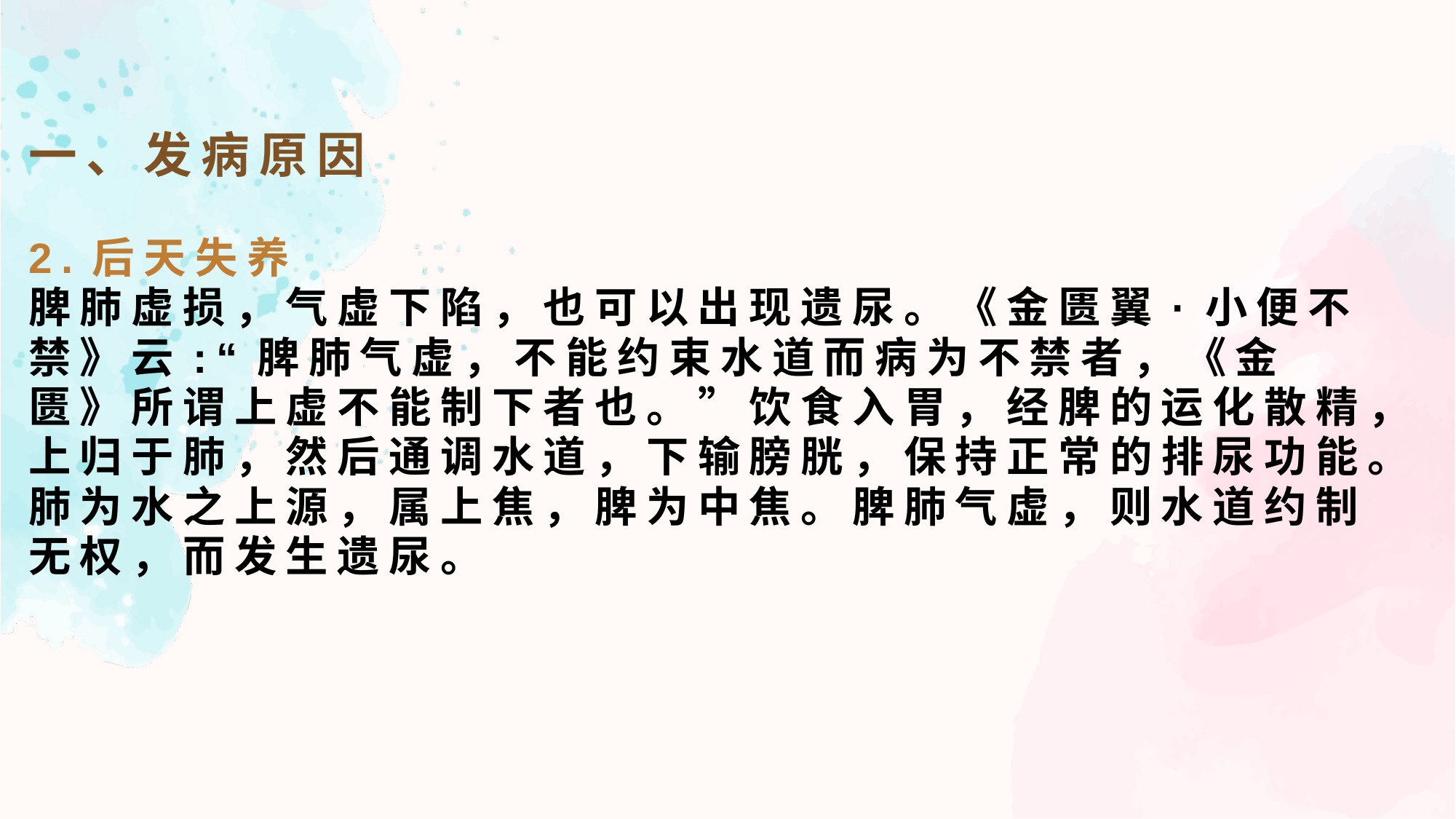

一、发病原因

2.后天失养
脾肺虚损，气虚下陷，也可以出现遗尿。《金匮翼·小便不禁》云:“脾肺气虚，不能约束水道而病为不禁者，《金匮》所谓上虚不能制下者也。”饮食入胃，经脾的运化散精，上归于肺，然后通调水道，下输膀胱，保持正常的排尿功能。肺为水之上源，属上焦，脾为中焦。脾肺气虚，则水道约制无权，而发生遗尿。